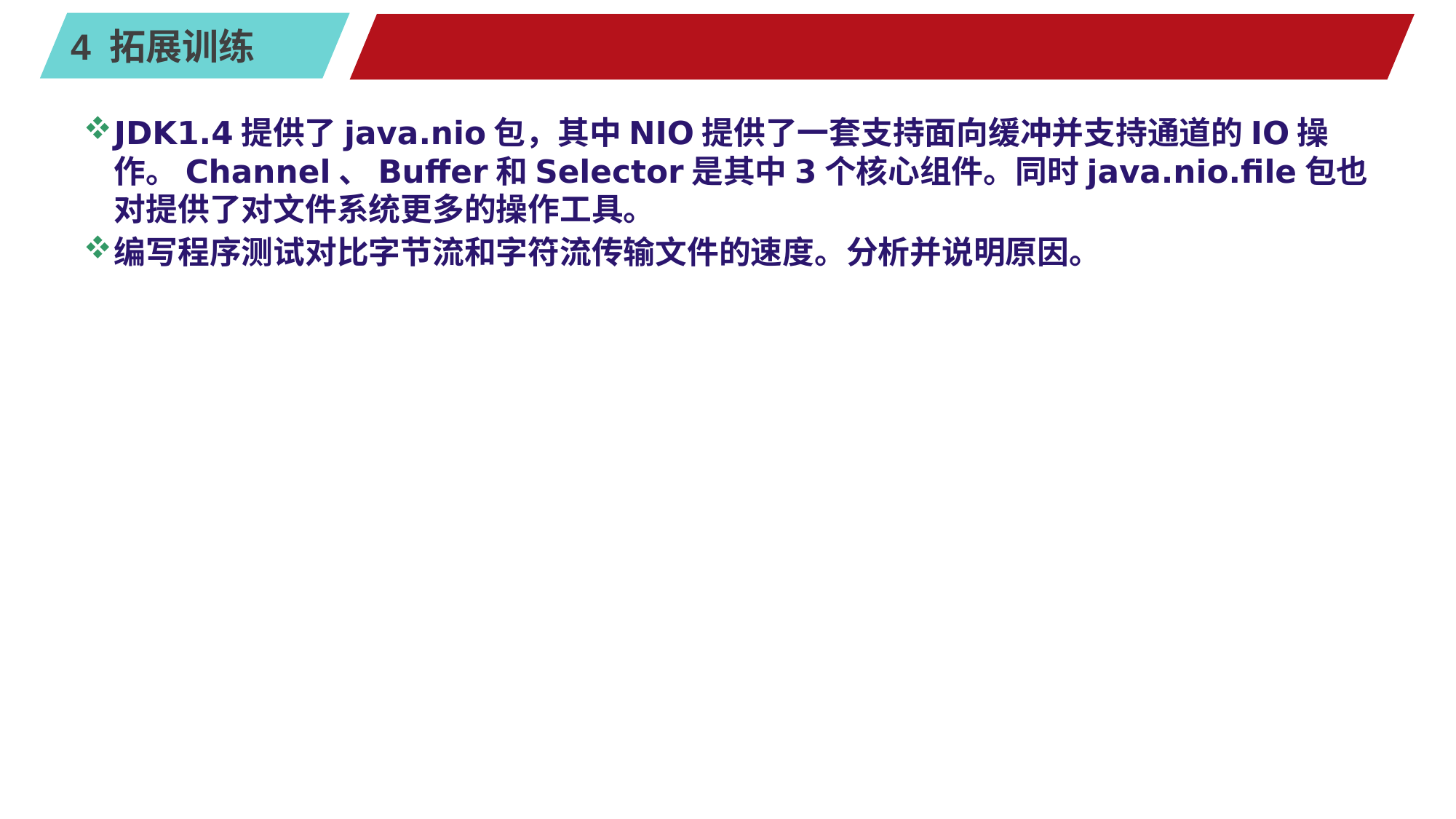

#
JDK1.4提供了java.nio包，其中NIO提供了一套支持面向缓冲并支持通道的IO操作。Channel、Buffer和Selector是其中3个核心组件。同时java.nio.file包也对提供了对文件系统更多的操作工具。
编写程序测试对比字节流和字符流传输文件的速度。分析并说明原因。